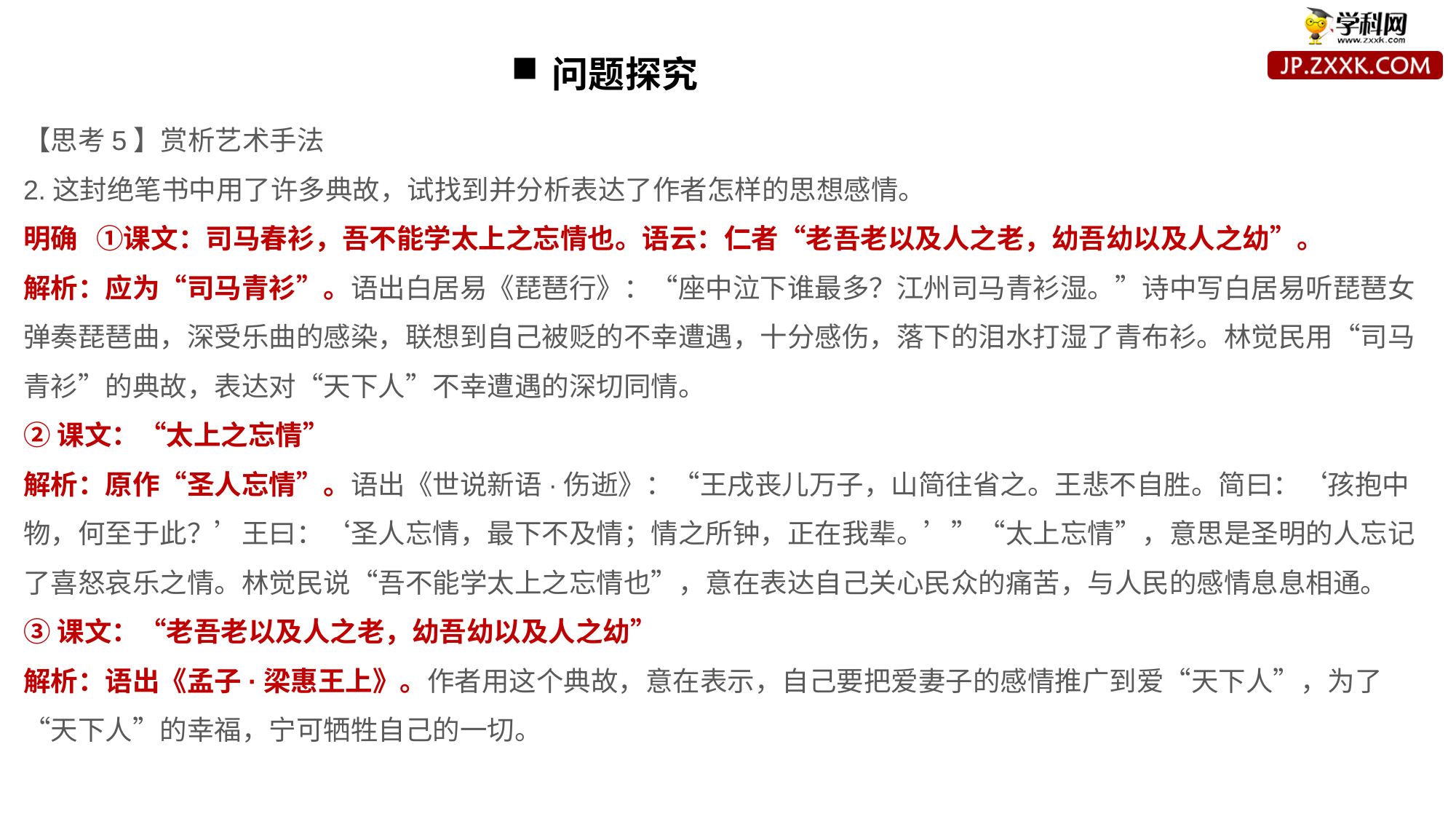

问题探究
【思考5】赏析艺术手法
2.这封绝笔书中用了许多典故，试找到并分析表达了作者怎样的思想感情。
明确   ①课文：司马春衫，吾不能学太上之忘情也。语云：仁者“老吾老以及人之老，幼吾幼以及人之幼”。
解析：应为“司马青衫”。语出白居易《琵琶行》：“座中泣下谁最多？江州司马青衫湿。”诗中写白居易听琵琶女弹奏琵琶曲，深受乐曲的感染，联想到自己被贬的不幸遭遇，十分感伤，落下的泪水打湿了青布衫。林觉民用“司马青衫”的典故，表达对“天下人”不幸遭遇的深切同情。
②课文：“太上之忘情”
解析：原作“圣人忘情”。语出《世说新语·伤逝》：“王戌丧儿万子，山简往省之。王悲不自胜。简曰：‘孩抱中物，何至于此？’王曰：‘圣人忘情，最下不及情；情之所钟，正在我辈。’”“太上忘情”，意思是圣明的人忘记了喜怒哀乐之情。林觉民说“吾不能学太上之忘情也”，意在表达自己关心民众的痛苦，与人民的感情息息相通。
③课文：“老吾老以及人之老，幼吾幼以及人之幼”
解析：语出《孟子·梁惠王上》。作者用这个典故，意在表示，自己要把爱妻子的感情推广到爱“天下人”，为了“天下人”的幸福，宁可牺牲自己的一切。